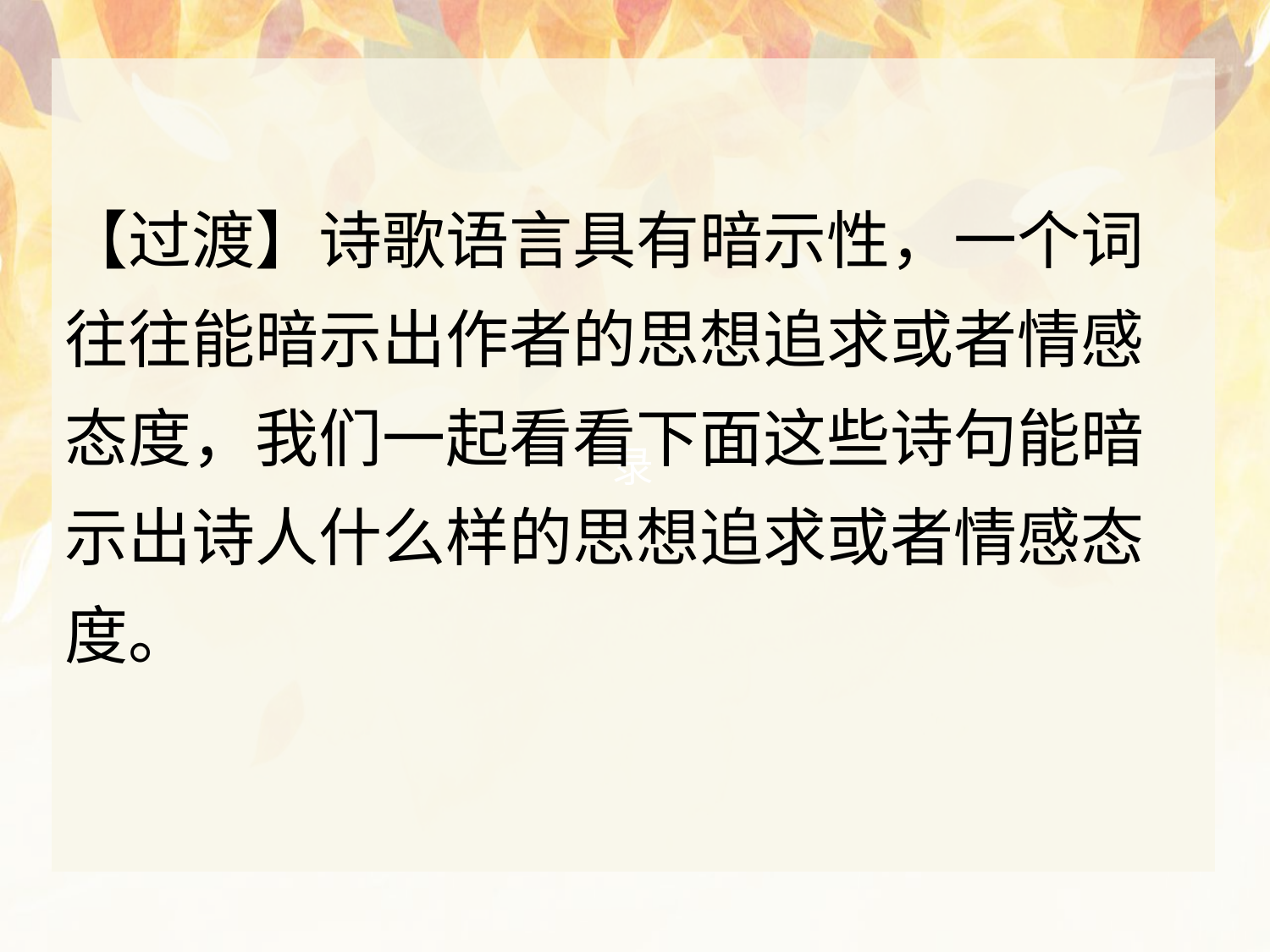

# 【过渡】诗歌语言具有暗示性，一个词往往能暗示出作者的思想追求或者情感态度，我们一起看看下面这些诗句能暗示出诗人什么样的思想追求或者情感态度。